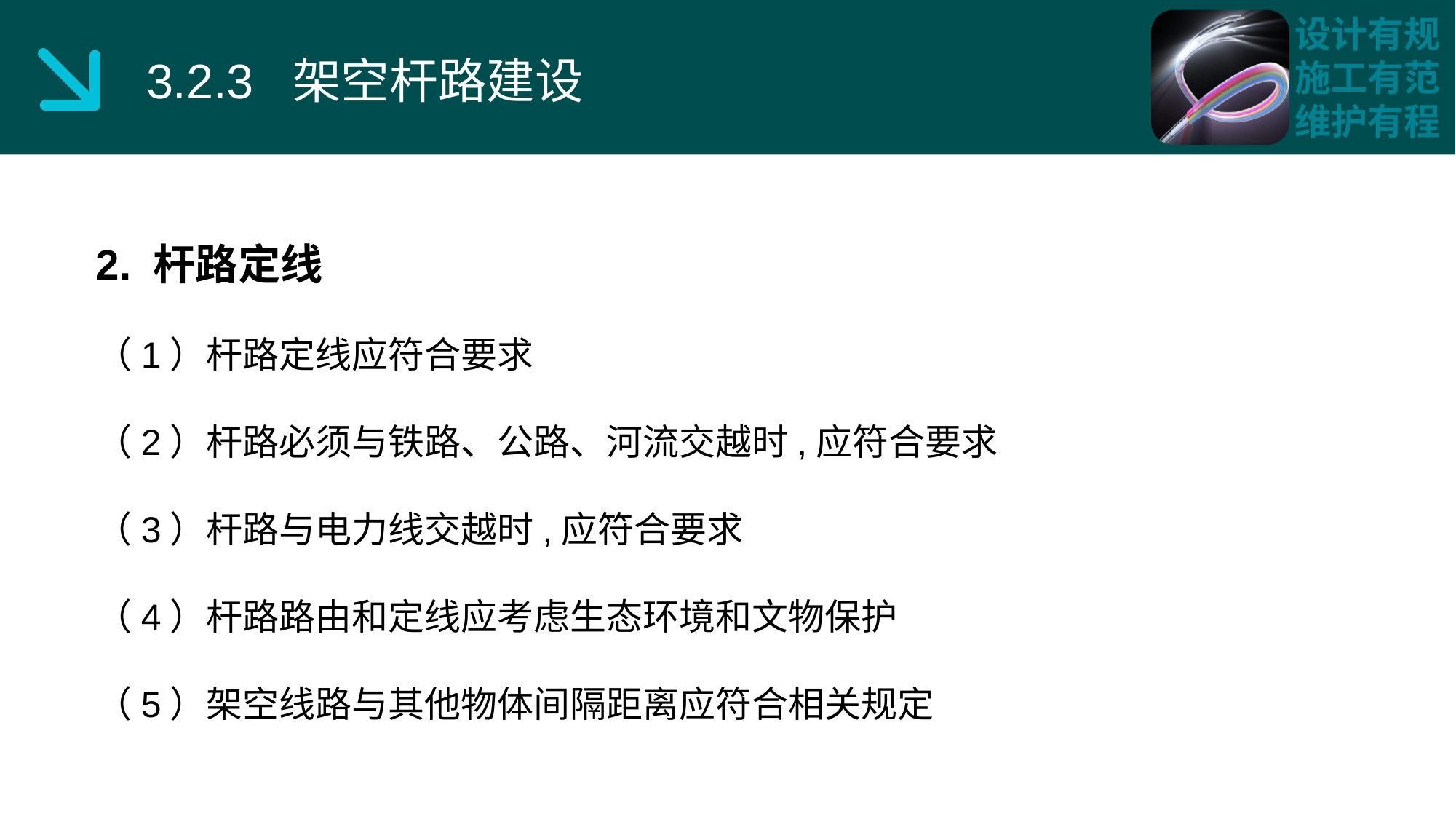

3.2.3  架空杆路建设

2. 杆路定线

（1）杆路定线应符合要求

（2）杆路必须与铁路、公路、河流交越时,应符合要求

（3）杆路与电力线交越时,应符合要求

（4）杆路路由和定线应考虑生态环境和文物保护

（5）架空线路与其他物体间隔距离应符合相关规定